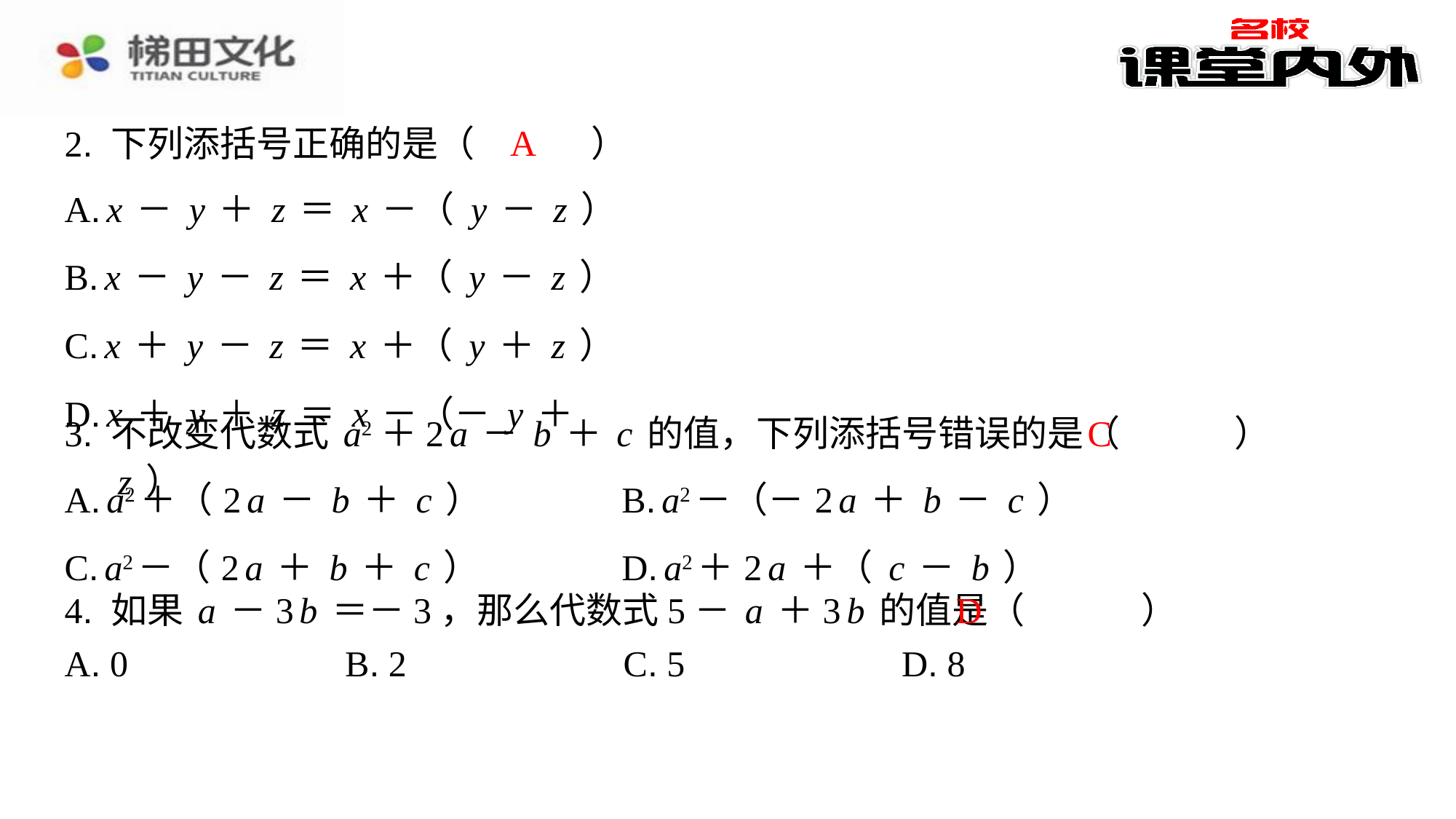

A
2. 下列添括号正确的是（　A　）
| A. x－y＋z＝x－（y－z） |
| --- |
| B. x－y－z＝x＋（y－z） |
| C. x＋y－z＝x＋（y＋z） |
| D. x＋y＋z＝x－（－y＋z） |
C
3. 不改变代数式a2＋2a－b＋c的值，下列添括号错误的是（　C　）
| A. a2＋（2a－b＋c） | B. a2－（－2a＋b－c） |
| --- | --- |
| C. a2－（2a＋b＋c） | D. a2＋2a＋（c－b） |
D
4. 如果a－3b＝－3，那么代数式5－a＋3b的值是（　D　）
| A. 0 | B. 2 | C. 5 | D. 8 |
| --- | --- | --- | --- |